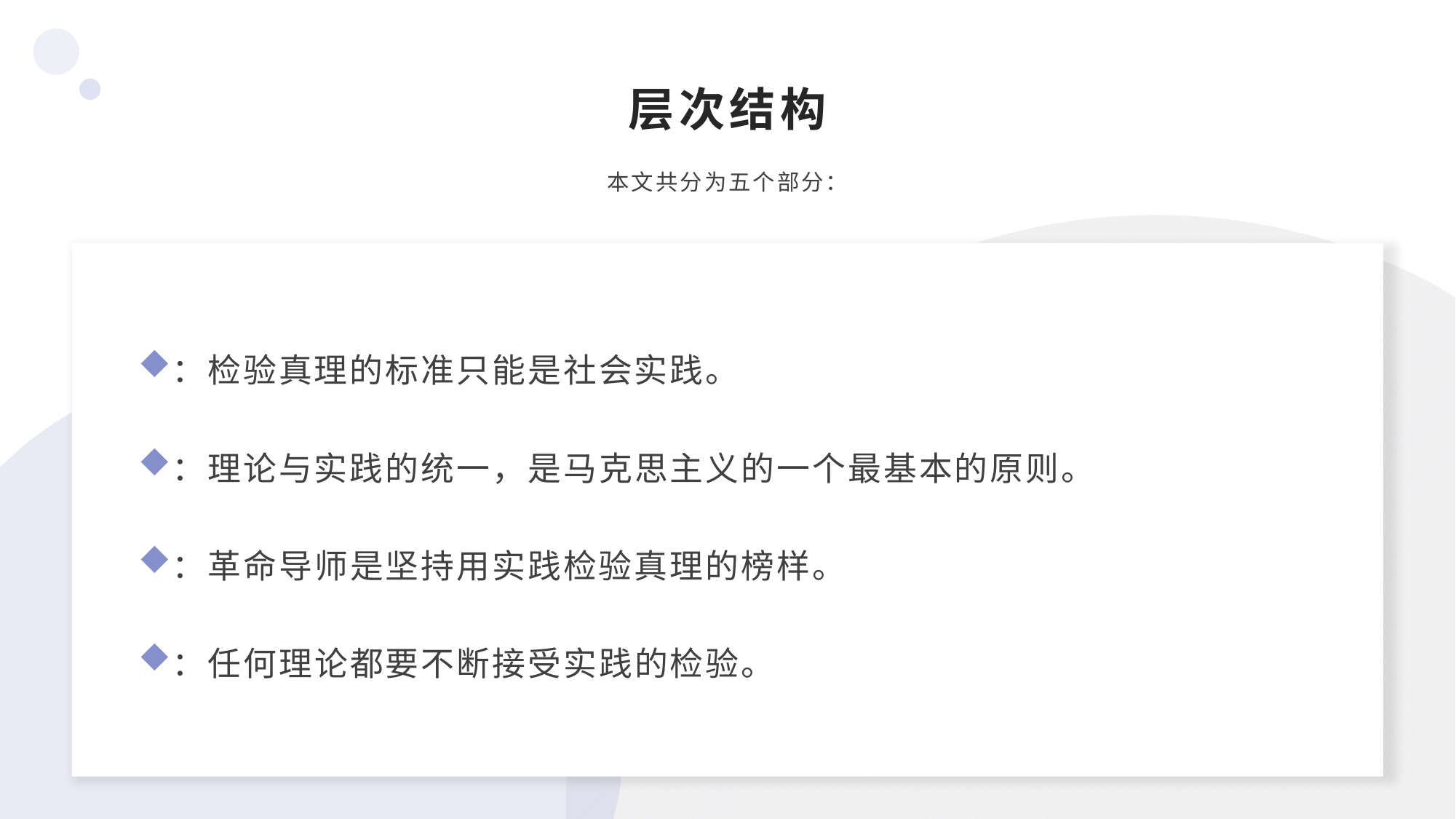

层次结构

本文共分为五个部分：

：检验真理的标准只能是社会实践。
：理论与实践的统一，是马克思主义的一个最基本的原则。
：革命导师是坚持用实践检验真理的榜样。
：任何理论都要不断接受实践的检验。